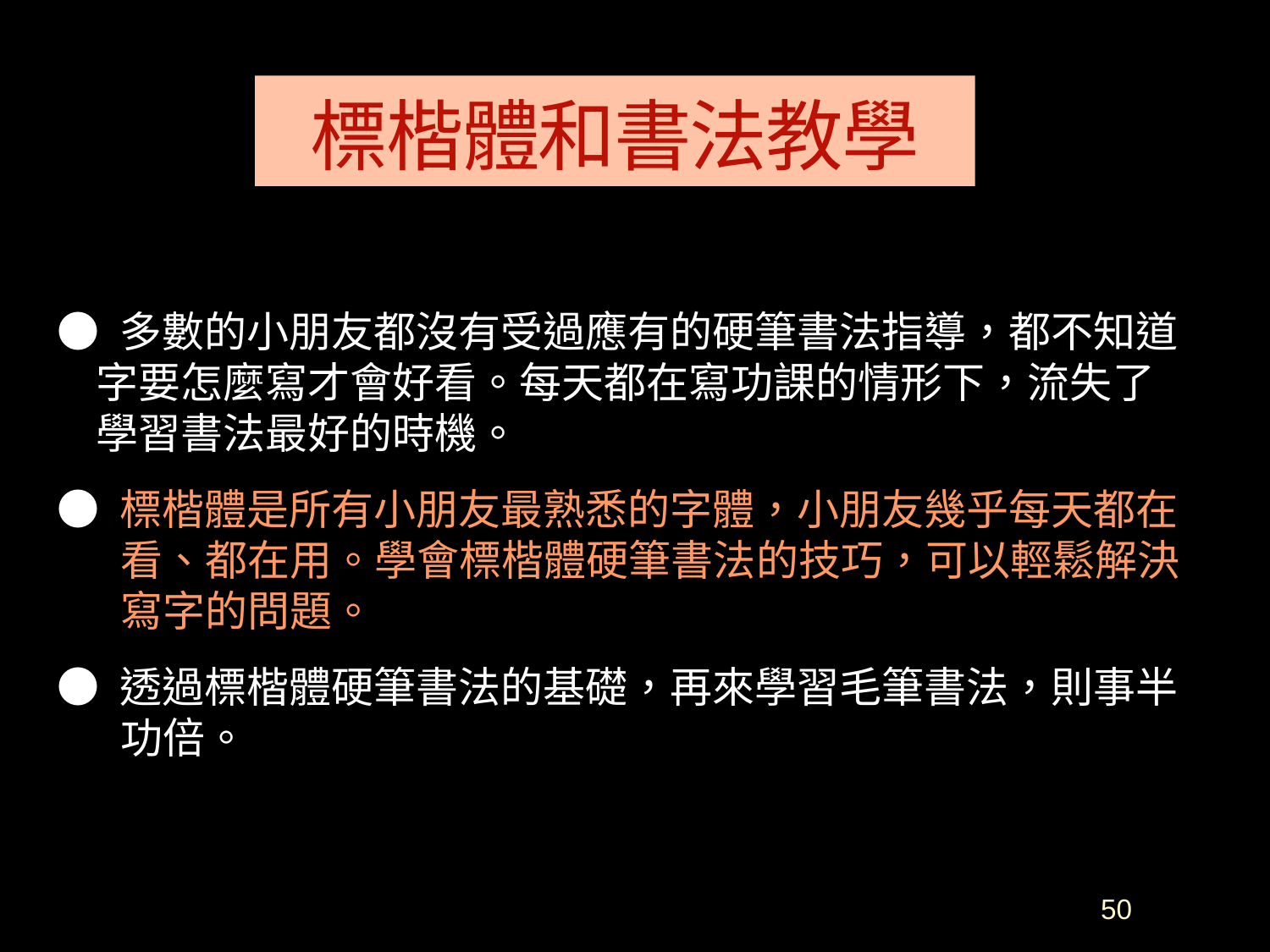

# 標楷體和書法教學

● 多數的小朋友都沒有受過應有的硬筆書法指導，都不知道
   字要怎麼寫才會好看。每天都在寫功課的情形下，流失了
   學習書法最好的時機。

● 標楷體是所有小朋友最熟悉的字體，小朋友幾乎每天都在看、都在用。學會標楷體硬筆書法的技巧，可以輕鬆解決寫字的問題。

● 透過標楷體硬筆書法的基礎，再來學習毛筆書法，則事半功倍。
50